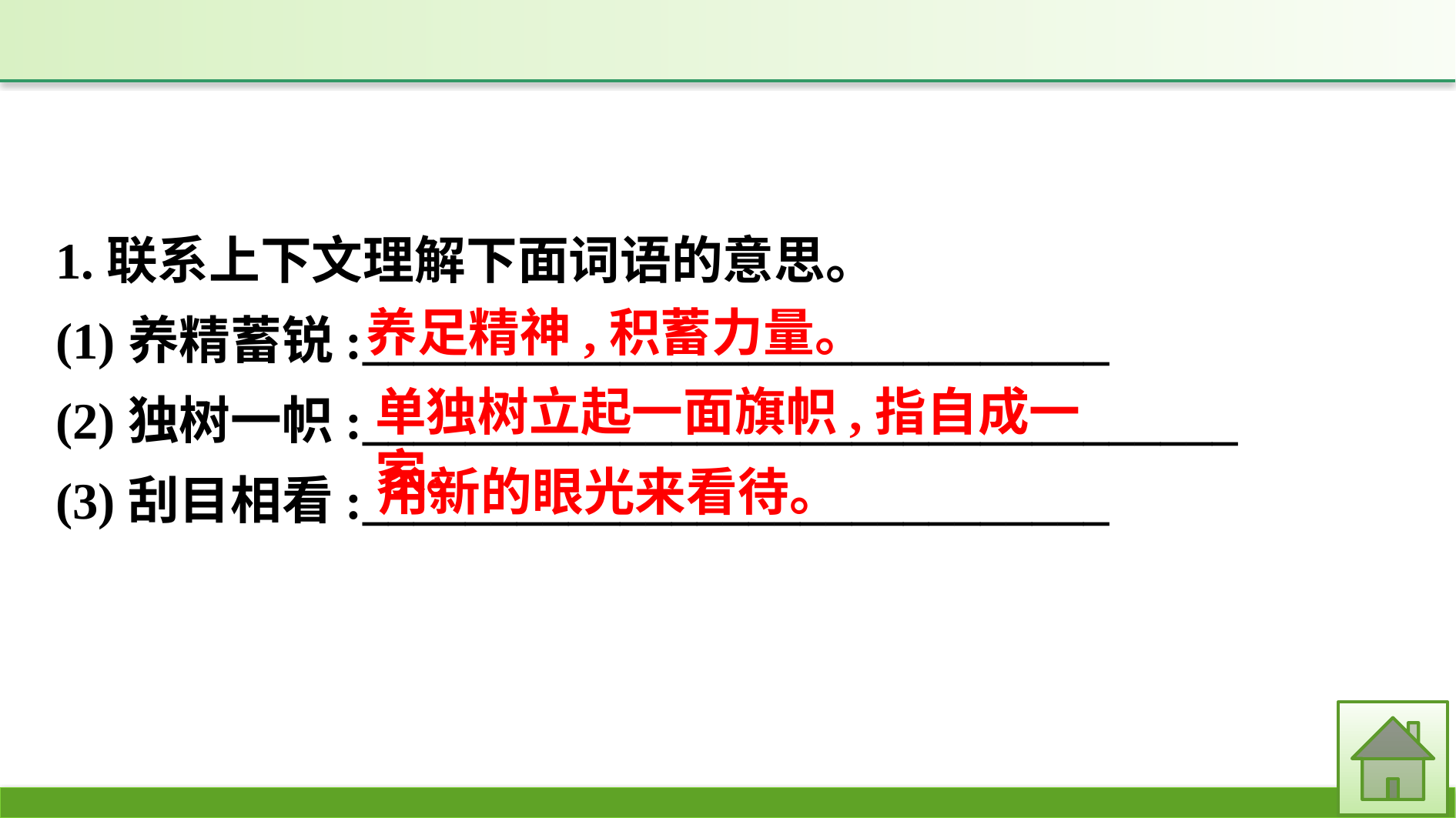

1.联系上下文理解下面词语的意思。
(1)养精蓄锐:_____________________________
(2)独树一帜:__________________________________
(3)刮目相看:_____________________________
养足精神,积蓄力量。
单独树立起一面旗帜,指自成一家。
用新的眼光来看待。